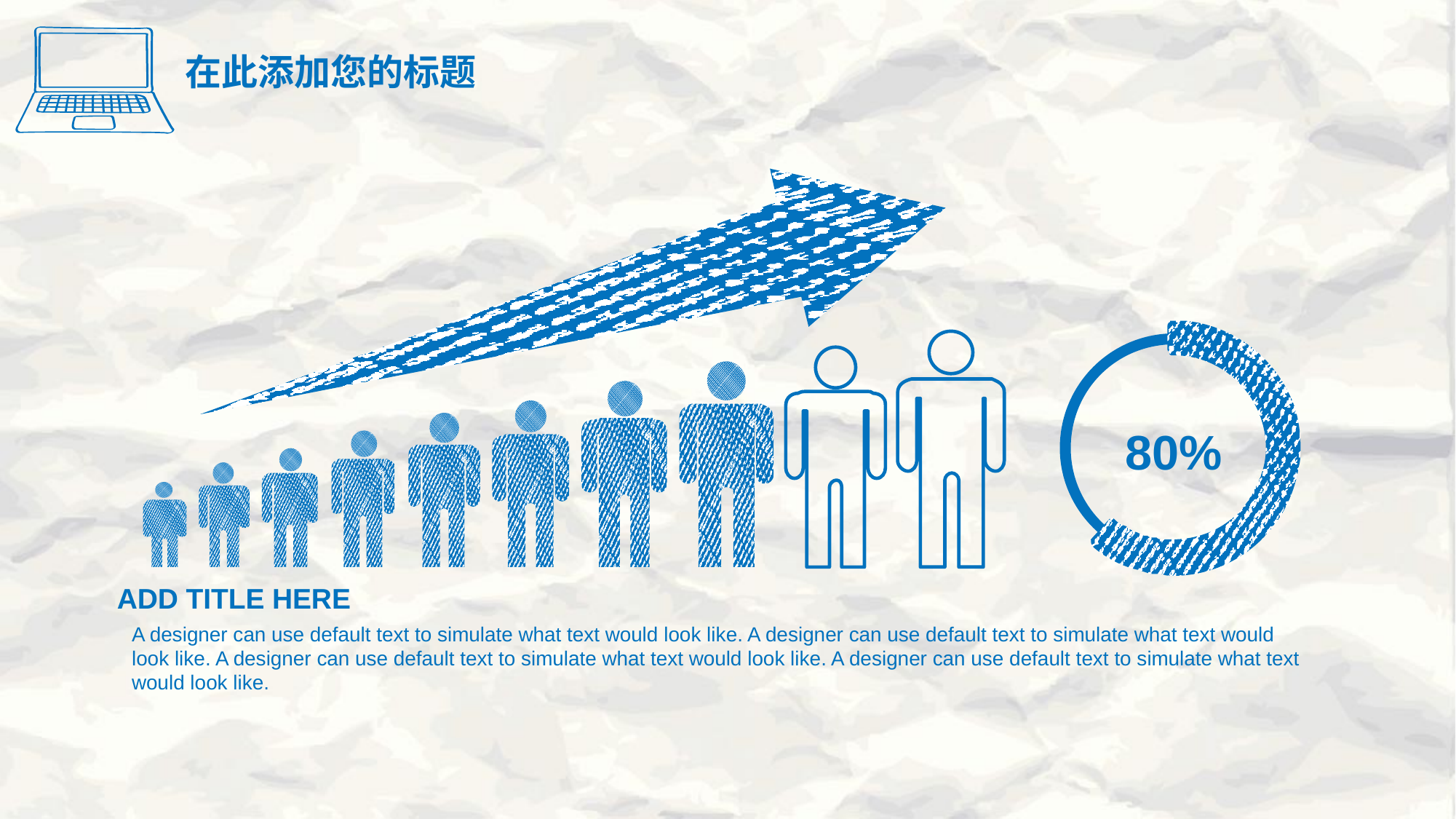

在此添加您的标题

80%
ADD TITLE HERE
A designer can use default text to simulate what text would look like. A designer can use default text to simulate what text would look like. A designer can use default text to simulate what text would look like. A designer can use default text to simulate what text would look like.